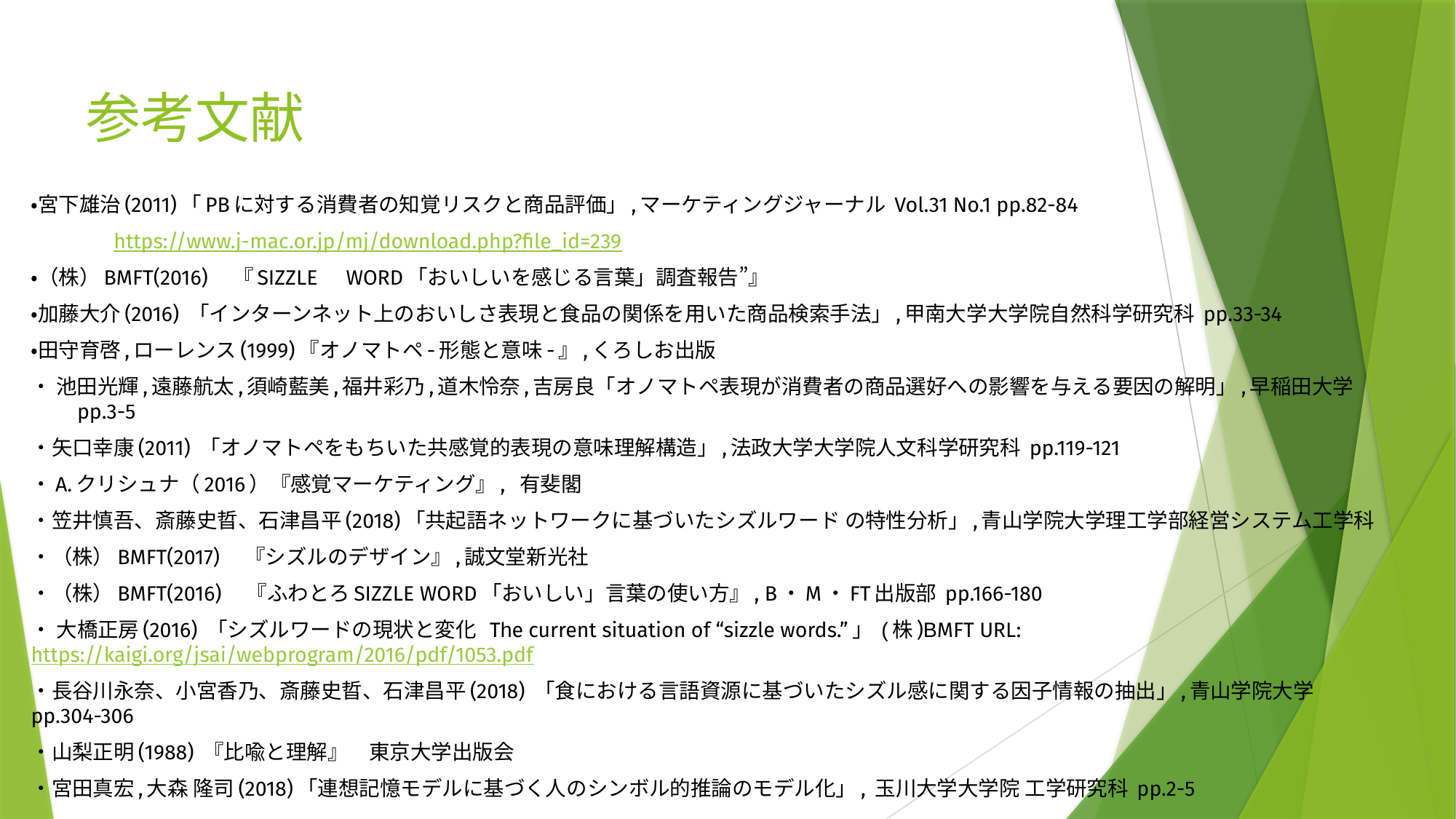

# 参考文献
・宮下雄治(2011)「PBに対する消費者の知覚リスクと商品評価」,マーケティングジャーナル Vol.31 No.1 pp.82-84
		https://www.j-mac.or.jp/mj/download.php?file_id=239
・（株）BMFT(2016)　『SIZZLE　WORD「おいしいを感じる言葉」調査報告”』
・加藤大介(2016) 「インターンネット上のおいしさ表現と食品の関係を用いた商品検索手法」,甲南大学大学院自然科学研究科 pp.33-34
・田守育啓,ローレンス(1999)『オノマトペ-形態と意味-』,くろしお出版
・ 池田光輝,遠藤航太,須崎藍美,福井彩乃,道木怜奈,吉房良「オノマトペ表現が消費者の商品選好への影響を与える要因の解明」,早稲田大学                pp.3-5
・矢口幸康(2011) 「オノマトペをもちいた共感覚的表現の意味理解構造」,法政大学大学院人文科学研究科 pp.119-121
・A.クリシュナ（2016）『感覚マーケティング』,  有斐閣
・笠井慎吾、斎藤史晢、石津昌平(2018)「共起語ネットワークに基づいたシズルワード の特性分析」,青山学院大学理工学部経営システム工学科
・（株）BMFT(2017)　『シズルのデザイン』,誠文堂新光社
・（株）BMFT(2016)　『ふわとろSIZZLE WORD「おいしい」言葉の使い方』, B・M・FT出版部 pp.166-180
・ 大橋正房(2016) 「シズルワードの現状と変化  The current situation of “sizzle words.”」 (株)BMFT URL:https://kaigi.org/jsai/webprogram/2016/pdf/1053.pdf
・長谷川永奈、小宮香乃、斎藤史晢、石津昌平(2018) 「食における言語資源に基づいたシズル感に関する因子情報の抽出」,青山学院大学 pp.304-306
・山梨正明(1988) 『比喩と理解』　東京大学出版会
・宮田真宏,大森 隆司(2018)「連想記憶モデルに基づく人のシンボル的推論のモデル化」, 玉川大学大学院 工学研究科 pp.2-5